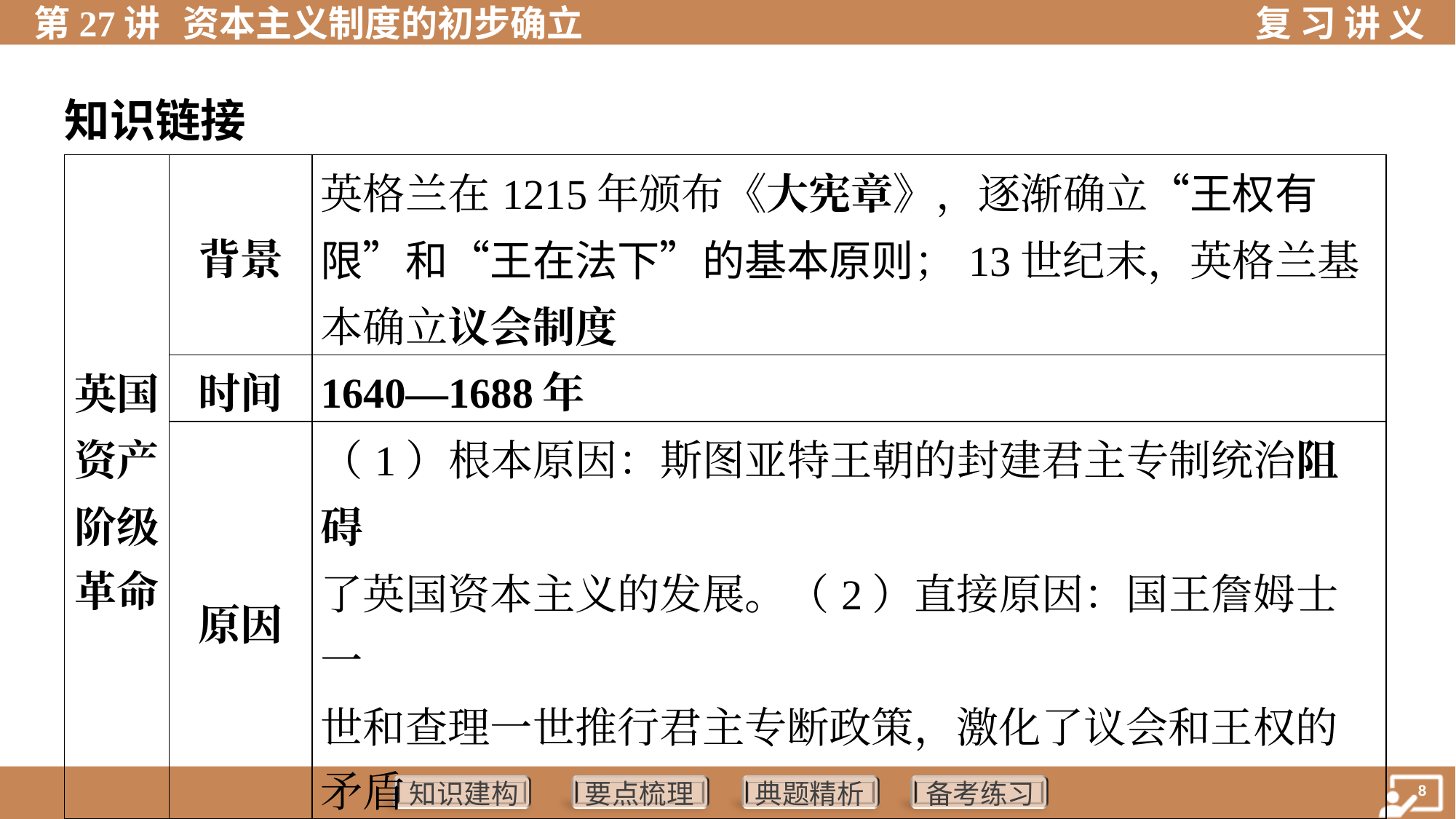

知识链接
| 英国 资产 阶级 革命 | 背景 | 英格兰在1215年颁布《大宪章》，逐渐确立“王权有限”和“王在法下”的基本原则；13世纪末，英格兰基本确立议会制度 |
| --- | --- | --- |
|  | 时间 | 1640—1688年 |
|  | 原因 | （1）根本原因：斯图亚特王朝的封建君主专制统治阻碍 了英国资本主义的发展。（2）直接原因：国王詹姆士一 世和查理一世推行君主专断政策，激化了议会和王权的 矛盾 |